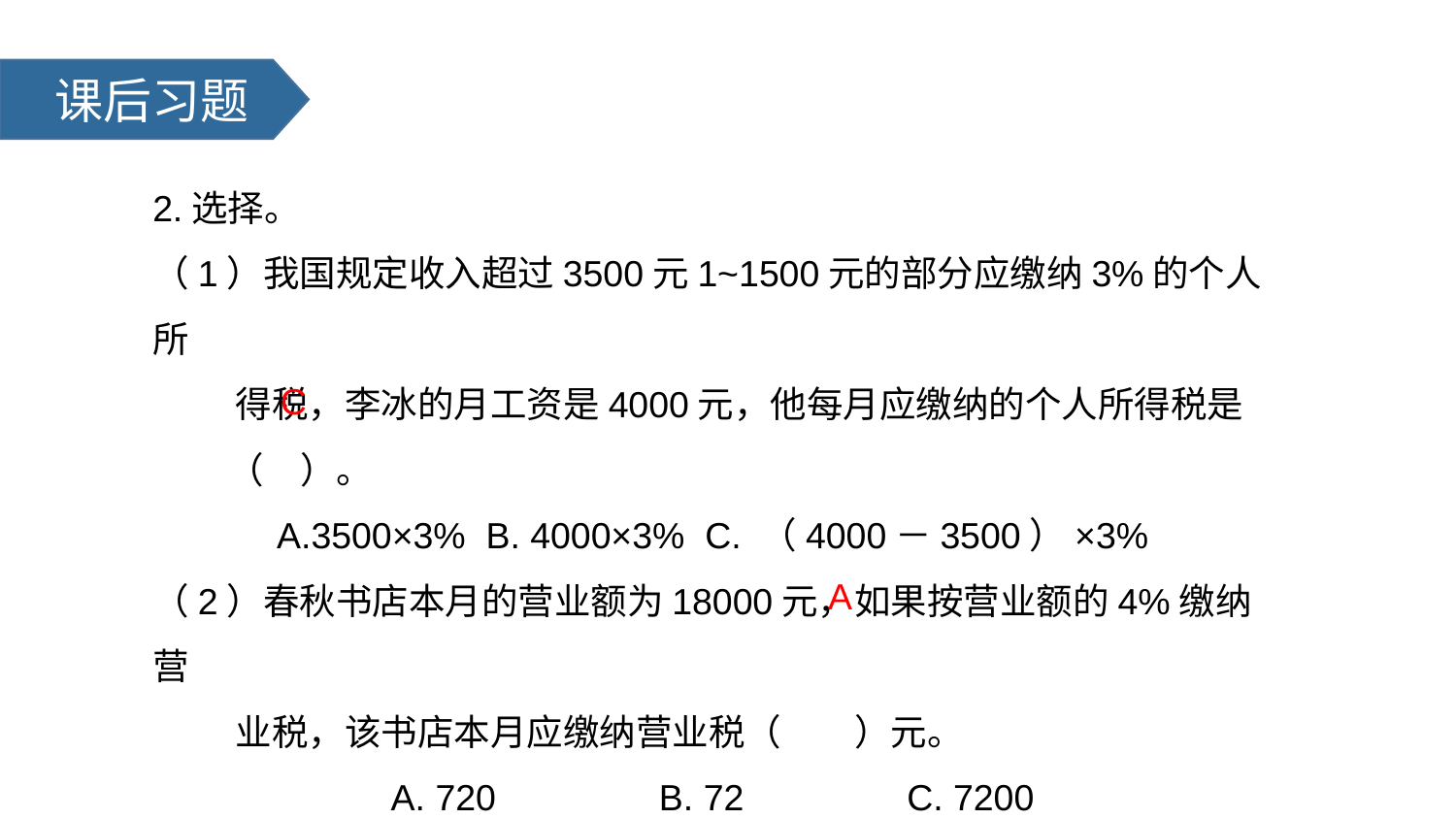

课后习题
2.选择。
（1）我国规定收入超过3500元1~1500元的部分应缴纳3%的个人所
         得税，李冰的月工资是4000元，他每月应缴纳的个人所得税是
        （　）。
A.3500×3%  B. 4000×3%  C. （4000－3500）×3%
（2）春秋书店本月的营业额为18000元，如果按营业额的4%缴纳营
         业税，该书店本月应缴纳营业税（　　）元。
A. 720　　　　B. 72　　　　C. 7200
C
A